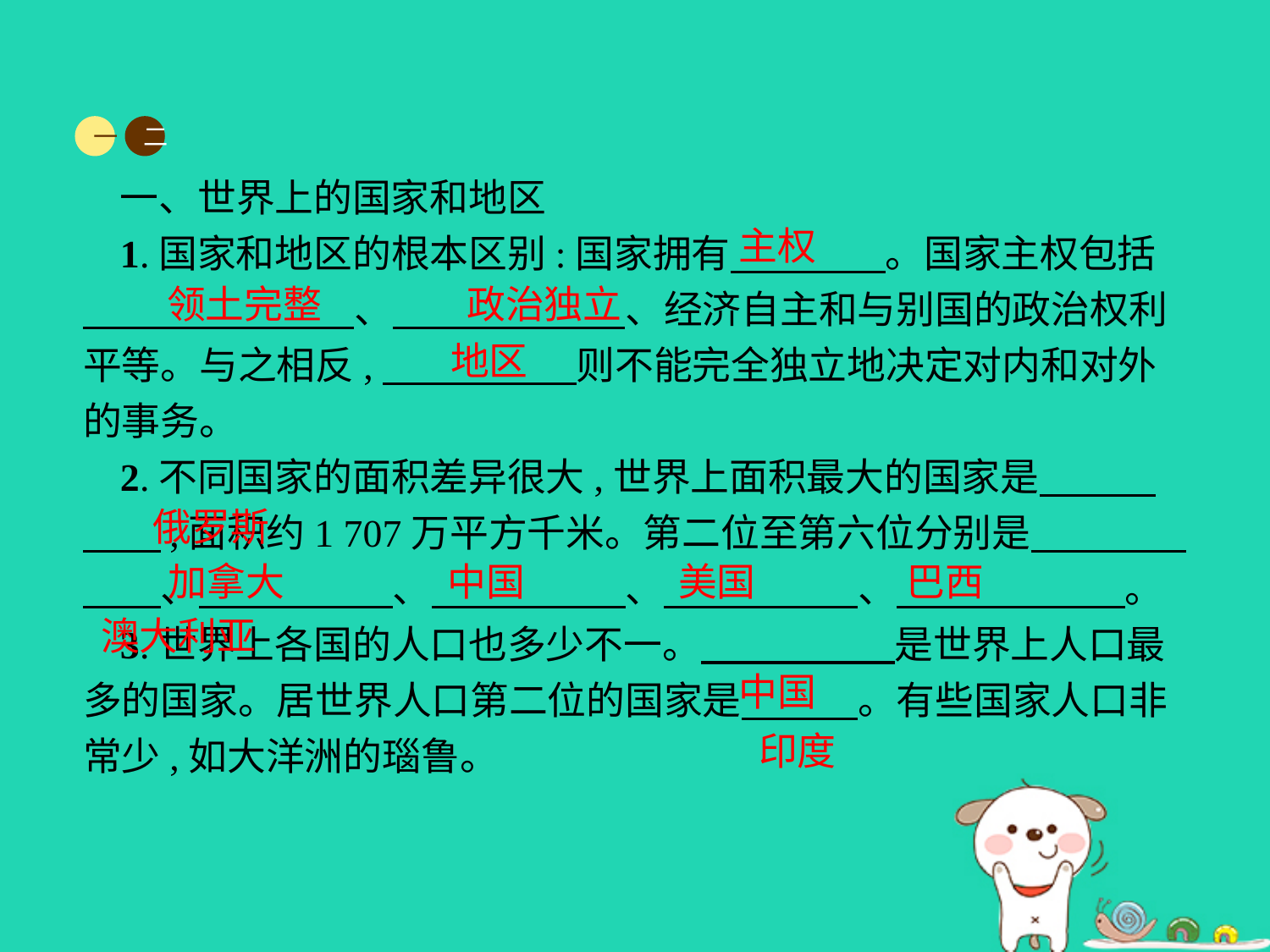

一
二
一、世界上的国家和地区
1.国家和地区的根本区别:国家拥有　　　　。国家主权包括　　　　　　　、　　　　　　、经济自主和与别国的政治权利平等。与之相反,　　　　　则不能完全独立地决定对内和对外的事务。
2.不同国家的面积差异很大,世界上面积最大的国家是　　　　　,面积约1 707万平方千米。第二位至第六位分别是　　　　　　、　　　　　、　　　　　、　　　　　、　　　　    　。
3.世界上各国的人口也多少不一。　　　　　是世界上人口最多的国家。居世界人口第二位的国家是　　　。有些国家人口非常少,如大洋洲的瑙鲁。
主权
领土完整
政治独立
地区
俄罗斯
加拿大
中国
美国
巴西
澳大利亚
中国
印度